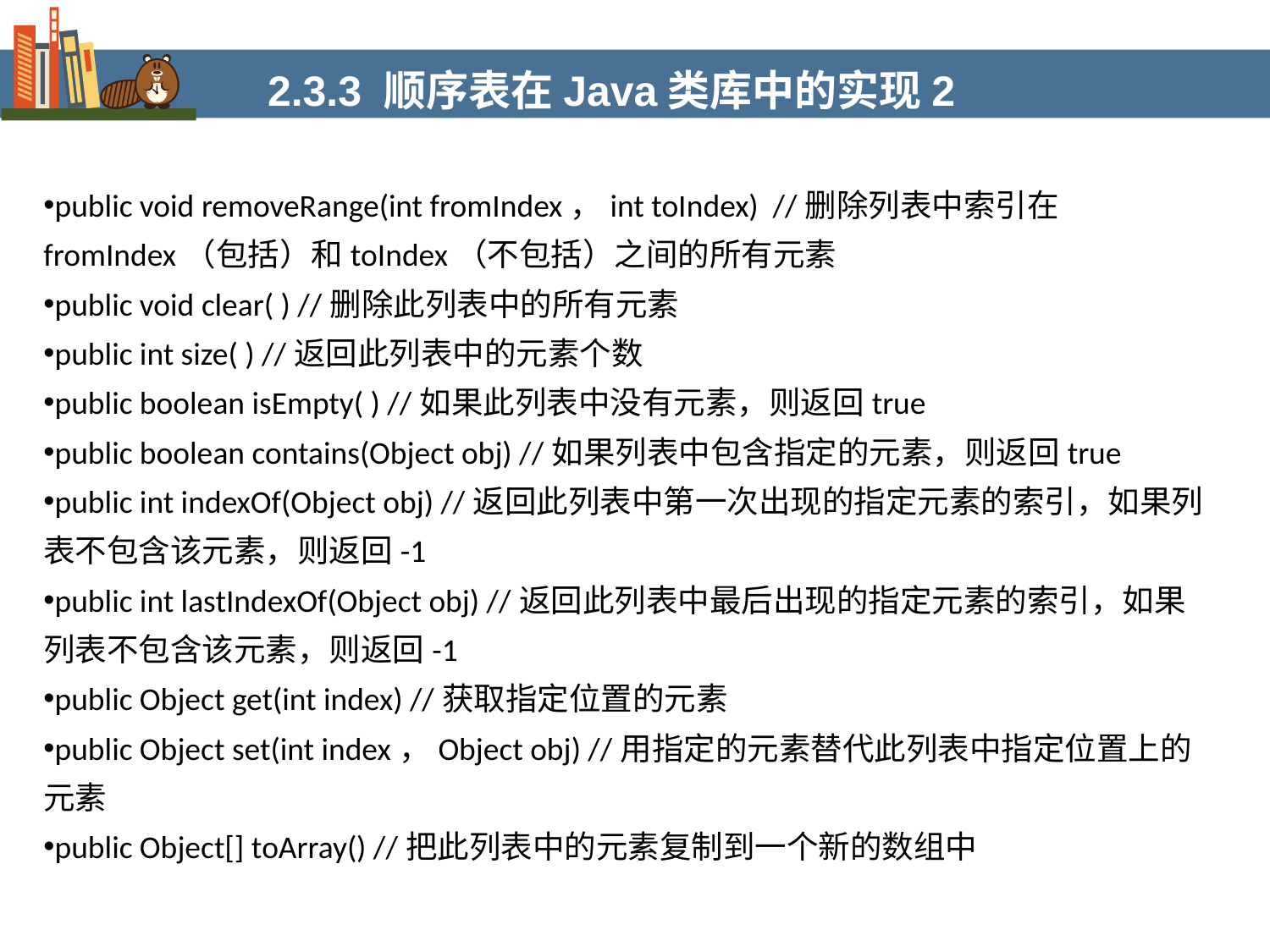

2.3.3 顺序表在Java类库中的实现2

public void removeRange(int fromIndex，int toIndex)  //删除列表中索引在fromIndex（包括）和toIndex（不包括）之间的所有元素
public void clear( ) //删除此列表中的所有元素
public int size( ) //返回此列表中的元素个数
public boolean isEmpty( ) //如果此列表中没有元素，则返回true
public boolean contains(Object obj) //如果列表中包含指定的元素，则返回true
public int indexOf(Object obj) //返回此列表中第一次出现的指定元素的索引，如果列表不包含该元素，则返回-1
public int lastIndexOf(Object obj) //返回此列表中最后出现的指定元素的索引，如果列表不包含该元素，则返回-1
public Object get(int index) //获取指定位置的元素
public Object set(int index，Object obj) //用指定的元素替代此列表中指定位置上的元素
public Object[] toArray() //把此列表中的元素复制到一个新的数组中